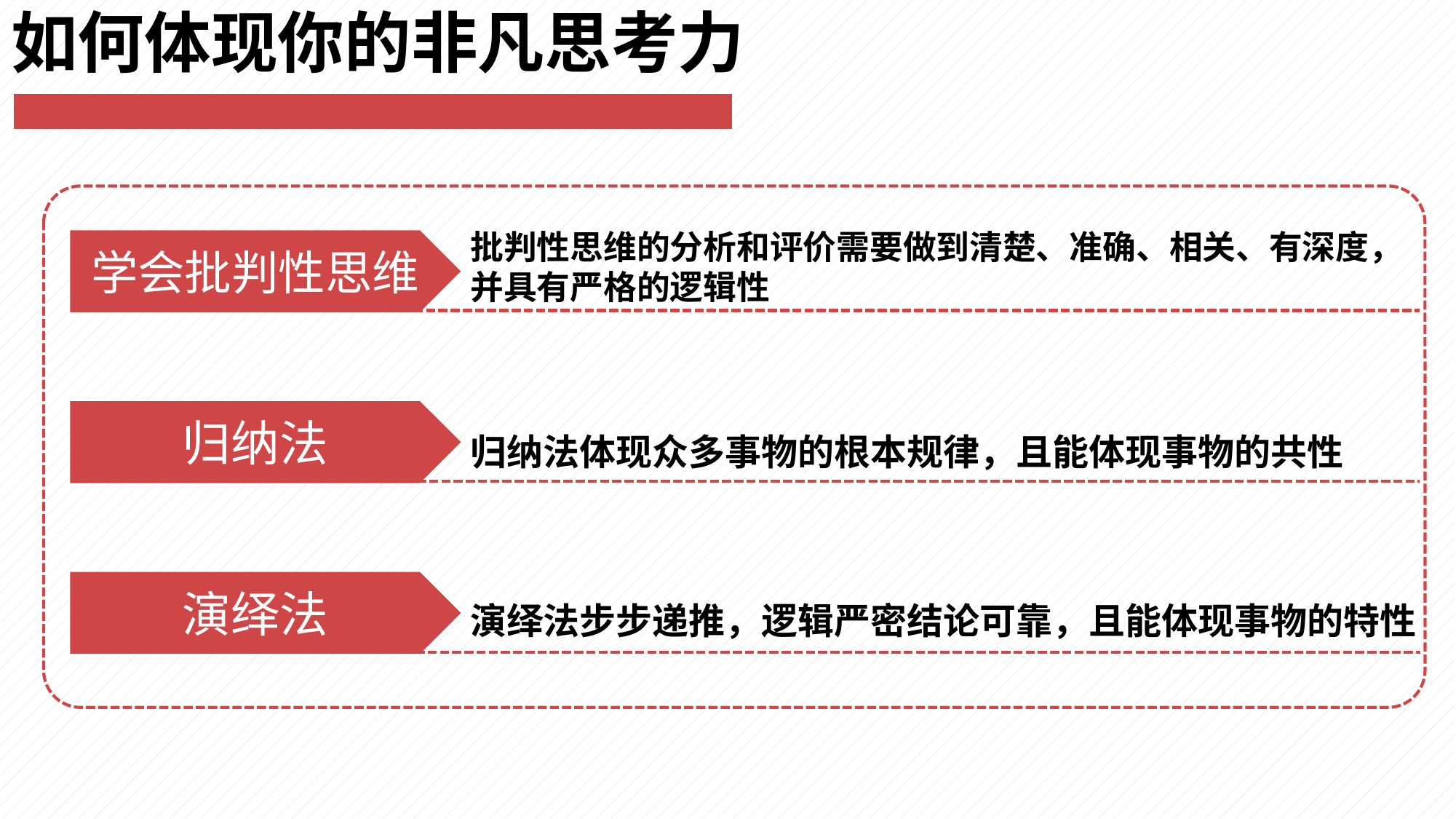

# 如何体现你的非凡思考力

批判性思维的分析和评价需要做到清楚、准确、相关、有深度，并具有严格的逻辑性
学会批判性思维
归纳法
归纳法体现众多事物的根本规律，且能体现事物的共性
演绎法
演绎法步步递推，逻辑严密结论可靠，且能体现事物的特性